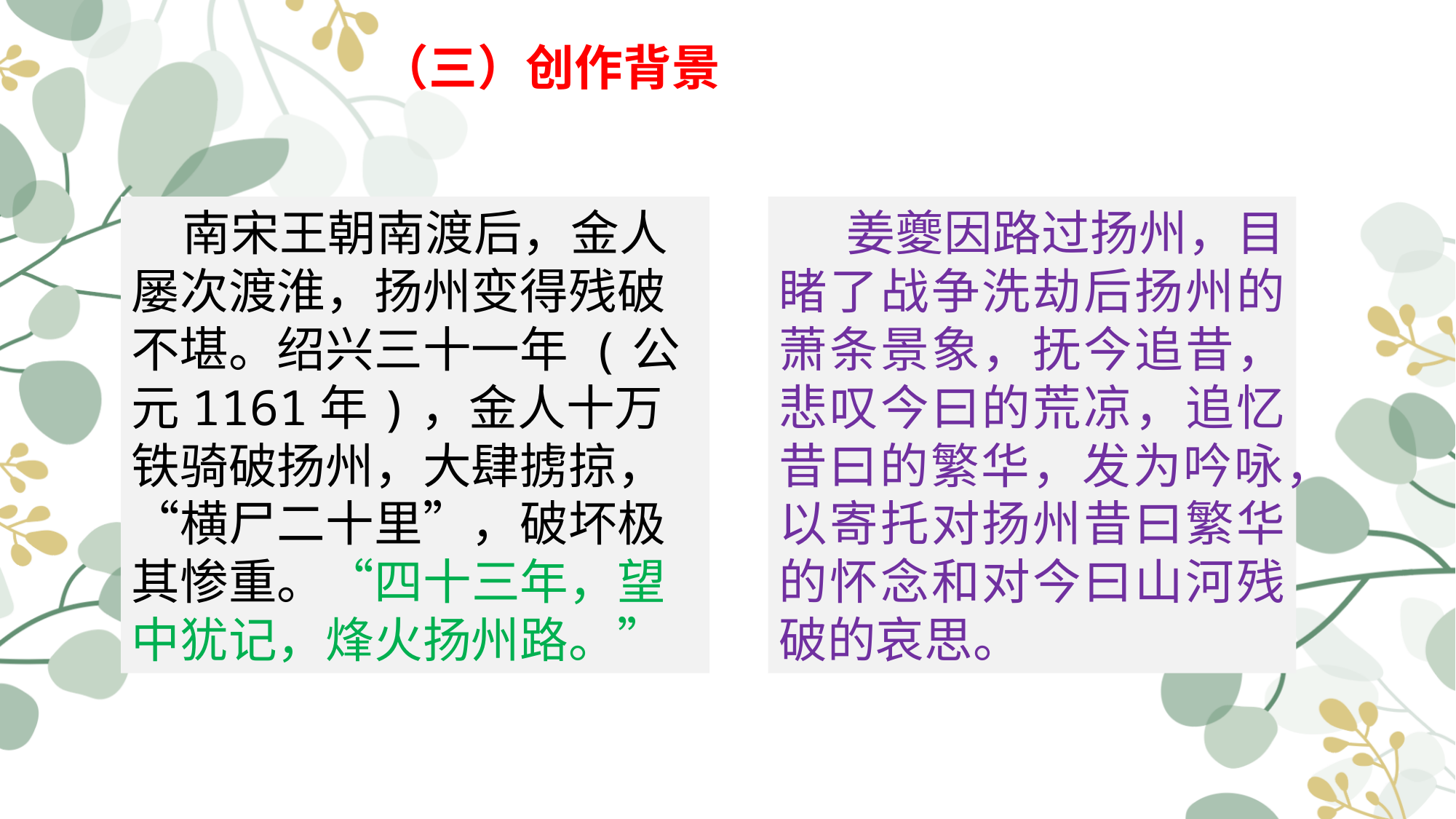

（三）创作背景
    南宋王朝南渡后，金人屡次渡淮，扬州变得残破不堪。绍兴三十一年 (公元1161年)，金人十万铁骑破扬州，大肆掳掠，“横尸二十里”，破坏极其惨重。“四十三年，望中犹记，烽火扬州路。”
      姜夔因路过扬州，目睹了战争洗劫后扬州的萧条景象，抚今追昔，悲叹今曰的荒凉，追忆昔曰的繁华，发为吟咏，以寄托对扬州昔曰繁华的怀念和对今曰山河残破的哀思。